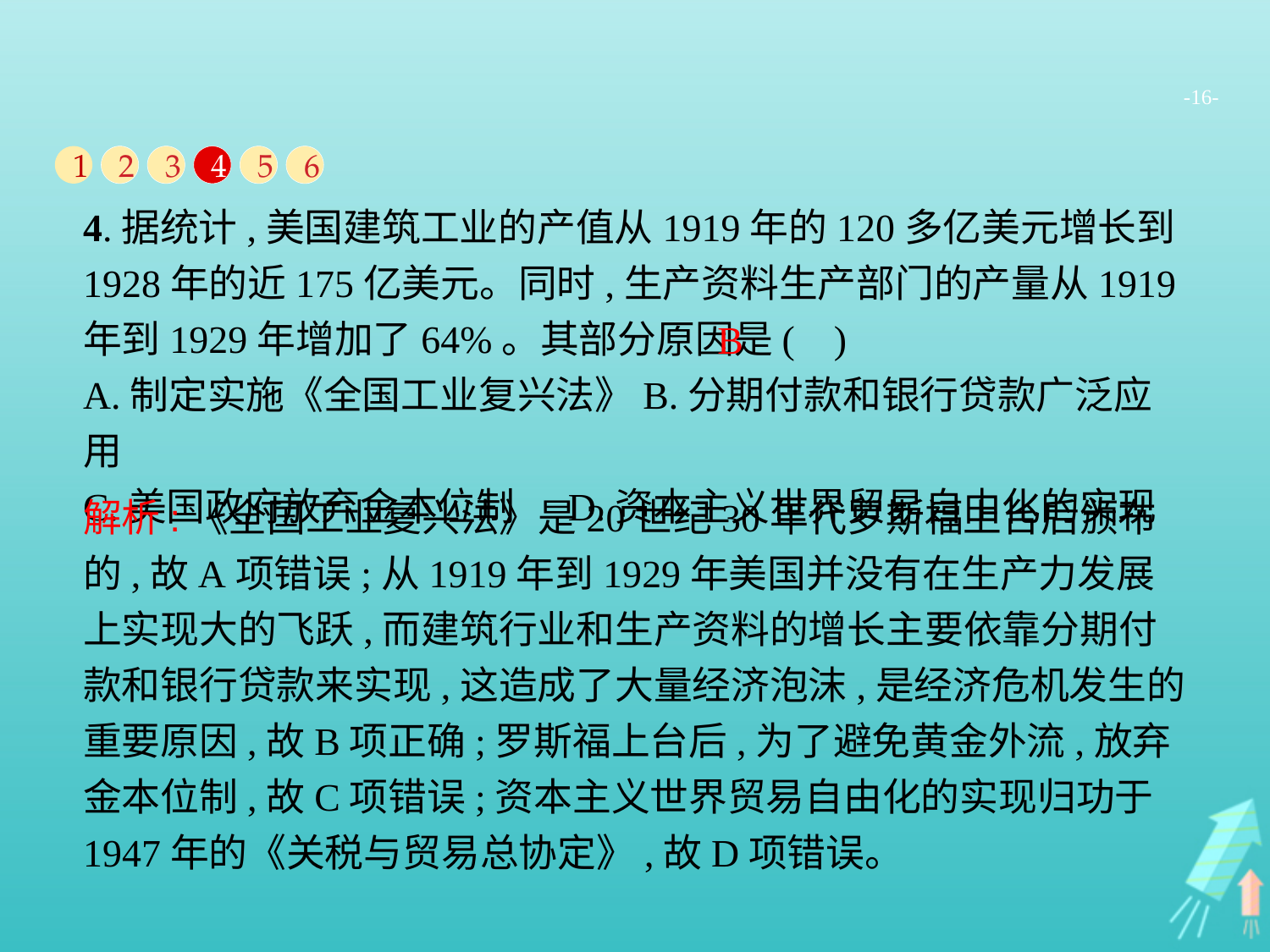

-16-
1
2
3
4
5
6
4.据统计,美国建筑工业的产值从1919年的120多亿美元增长到1928年的近175亿美元。同时,生产资料生产部门的产量从1919年到1929年增加了64%。其部分原因是(    )
A.制定实施《全国工业复兴法》B.分期付款和银行贷款广泛应用
C.美国政府放弃金本位制     D.资本主义世界贸易自由化的实现
B
解析:《全国工业复兴法》是20世纪30年代罗斯福上台后颁布的,故A项错误;从1919年到1929年美国并没有在生产力发展上实现大的飞跃,而建筑行业和生产资料的增长主要依靠分期付款和银行贷款来实现,这造成了大量经济泡沫,是经济危机发生的重要原因,故B项正确;罗斯福上台后,为了避免黄金外流,放弃金本位制,故C项错误;资本主义世界贸易自由化的实现归功于1947年的《关税与贸易总协定》,故D项错误。